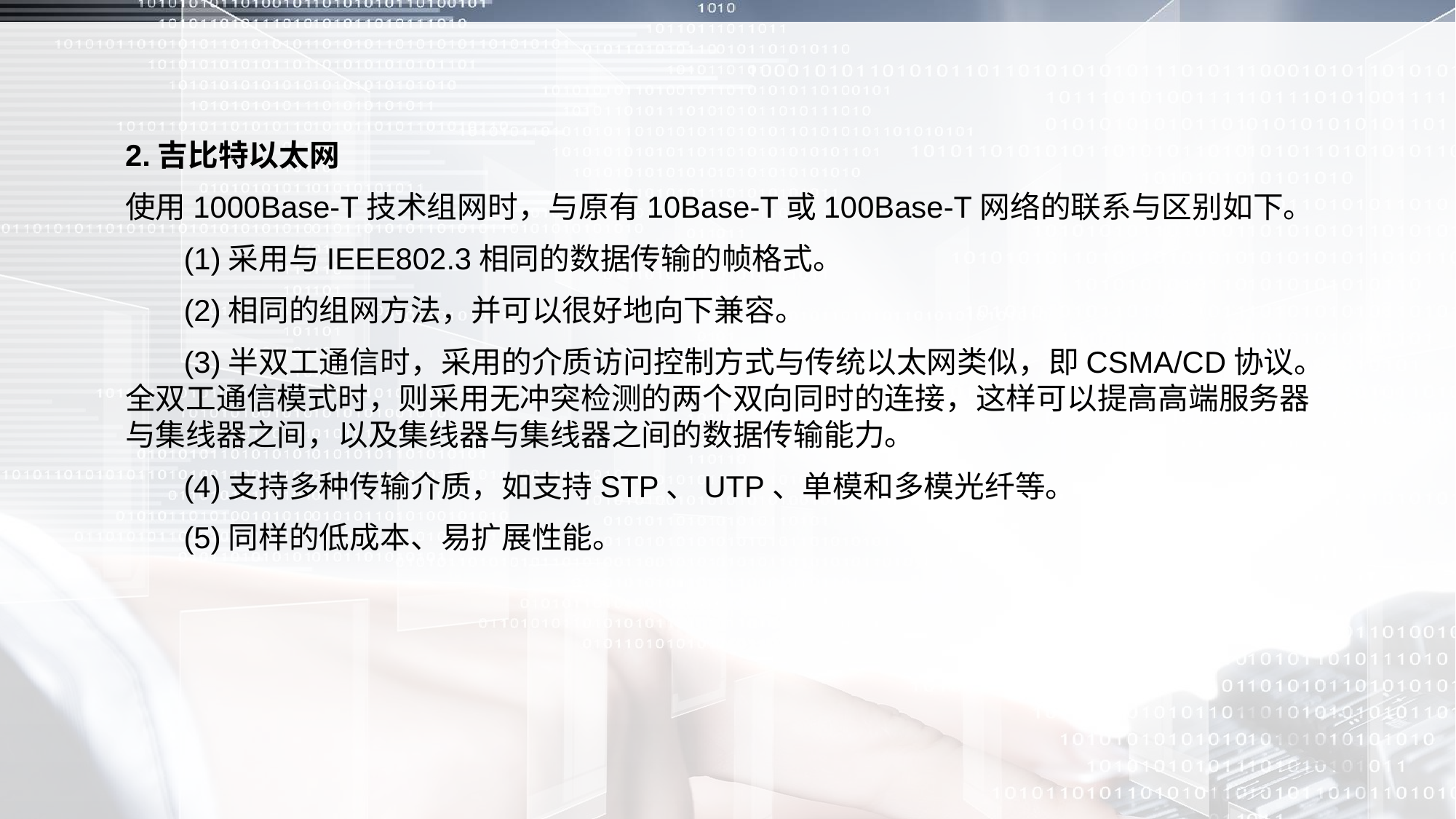

2.吉比特以太网
使用1000Base-T技术组网时，与原有10Base-T或100Base-T网络的联系与区别如下。
       (1)采用与IEEE802.3相同的数据传输的帧格式。
       (2)相同的组网方法，并可以很好地向下兼容。
       (3)半双工通信时，采用的介质访问控制方式与传统以太网类似，即CSMA/CD协议。全双工通信模式时，则采用无冲突检测的两个双向同时的连接，这样可以提高高端服务器与集线器之间，以及集线器与集线器之间的数据传输能力。
       (4)支持多种传输介质，如支持STP、UTP、单模和多模光纤等。
       (5)同样的低成本、易扩展性能。